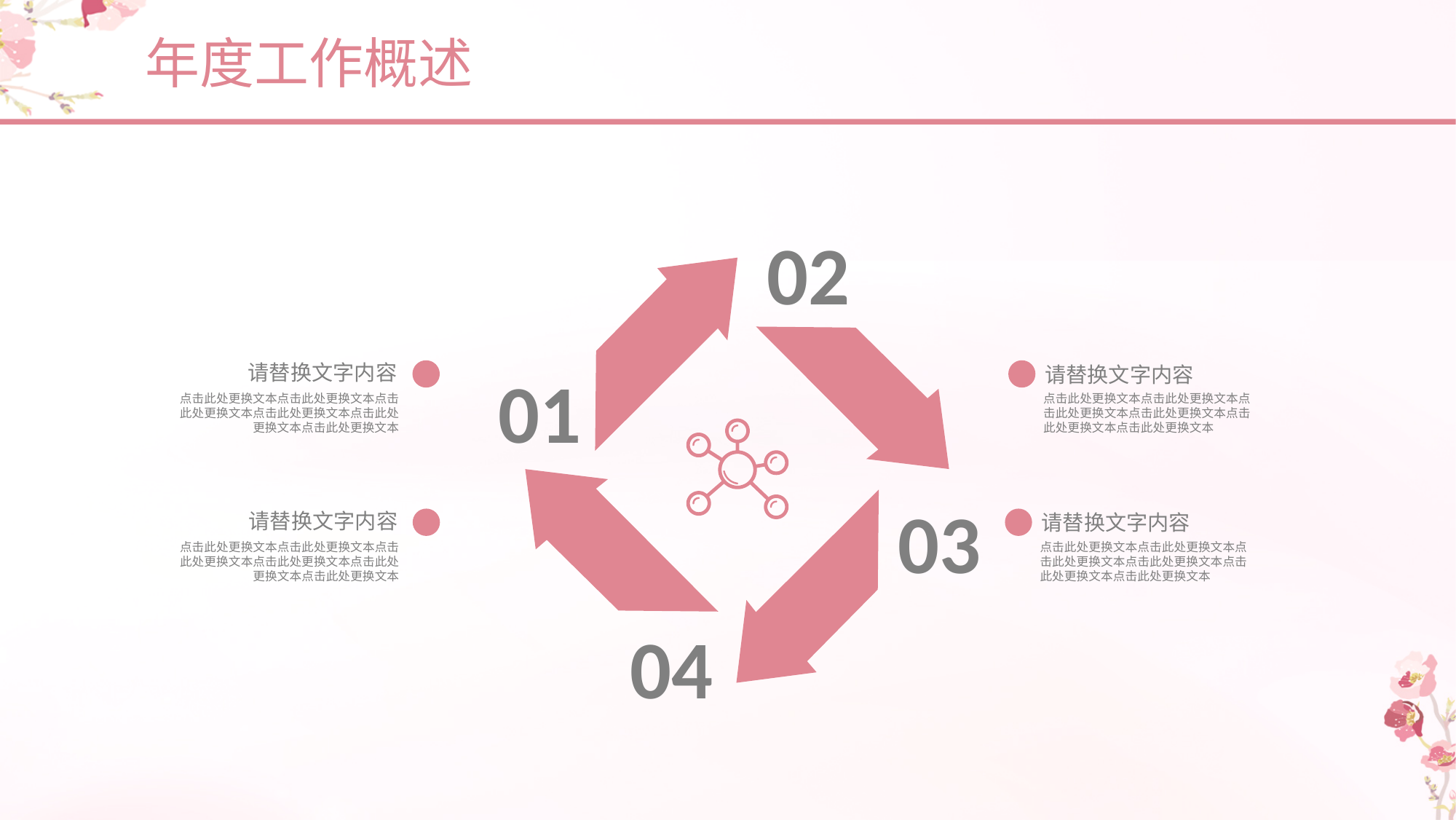

年度工作概述

02

01

03

04
请替换文字内容
请替换文字内容

点击此处更换文本点击此处更换文本点击此处更换文本点击此处更换文本点击此处更换文本点击此处更换文本

点击此处更换文本点击此处更换文本点击此处更换文本点击此处更换文本点击此处更换文本点击此处更换文本

请替换文字内容
请替换文字内容

点击此处更换文本点击此处更换文本点击此处更换文本点击此处更换文本点击此处更换文本点击此处更换文本

点击此处更换文本点击此处更换文本点击此处更换文本点击此处更换文本点击此处更换文本点击此处更换文本